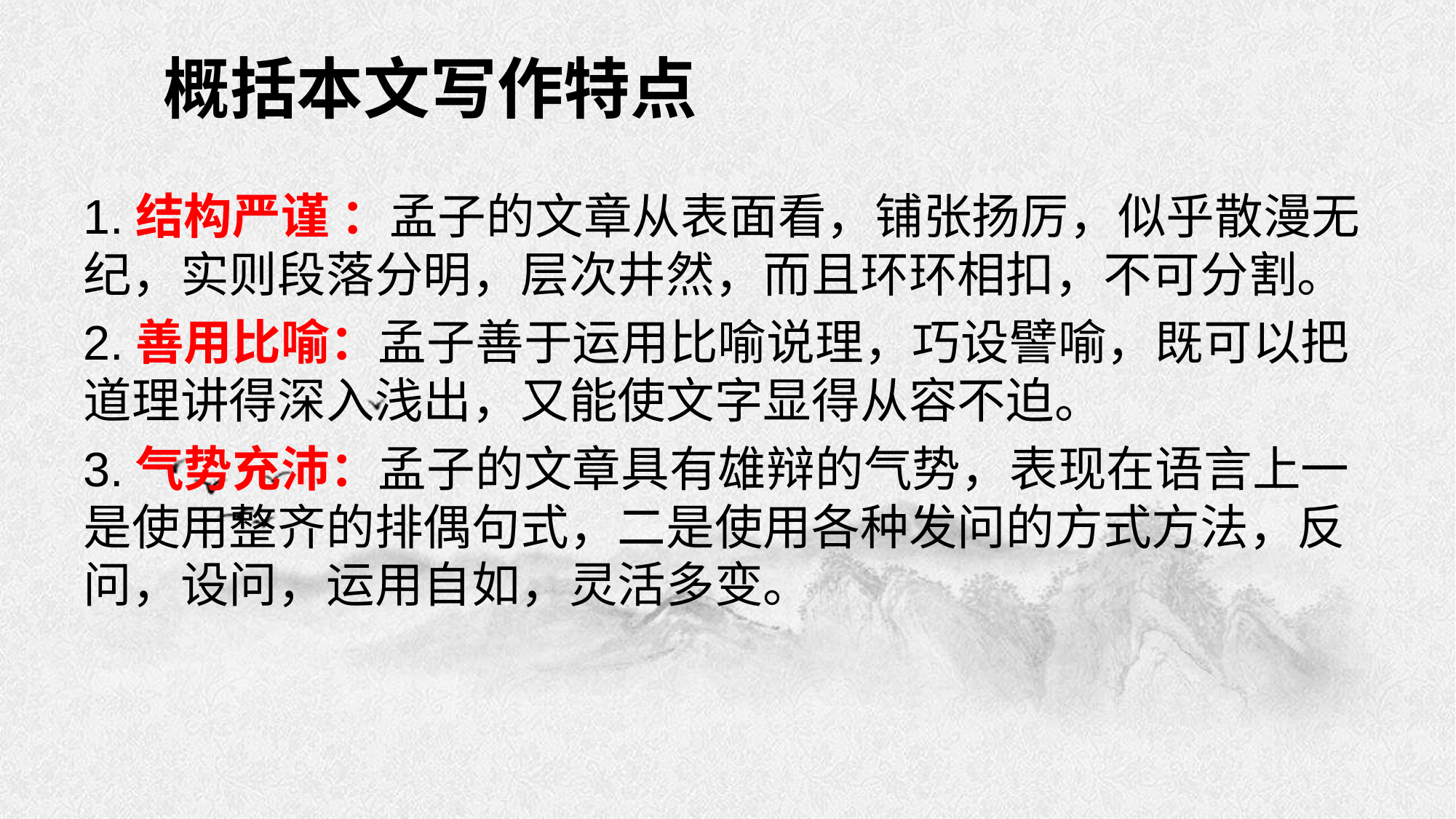

# 概括本文写作特点
1.结构严谨 ：孟子的文章从表面看，铺张扬厉，似乎散漫无纪，实则段落分明，层次井然，而且环环相扣，不可分割。
2.善用比喻：孟子善于运用比喻说理，巧设譬喻，既可以把道理讲得深入浅出，又能使文字显得从容不迫。
3.气势充沛：孟子的文章具有雄辩的气势，表现在语言上一是使用整齐的排偶句式，二是使用各种发问的方式方法，反问，设问，运用自如，灵活多变。